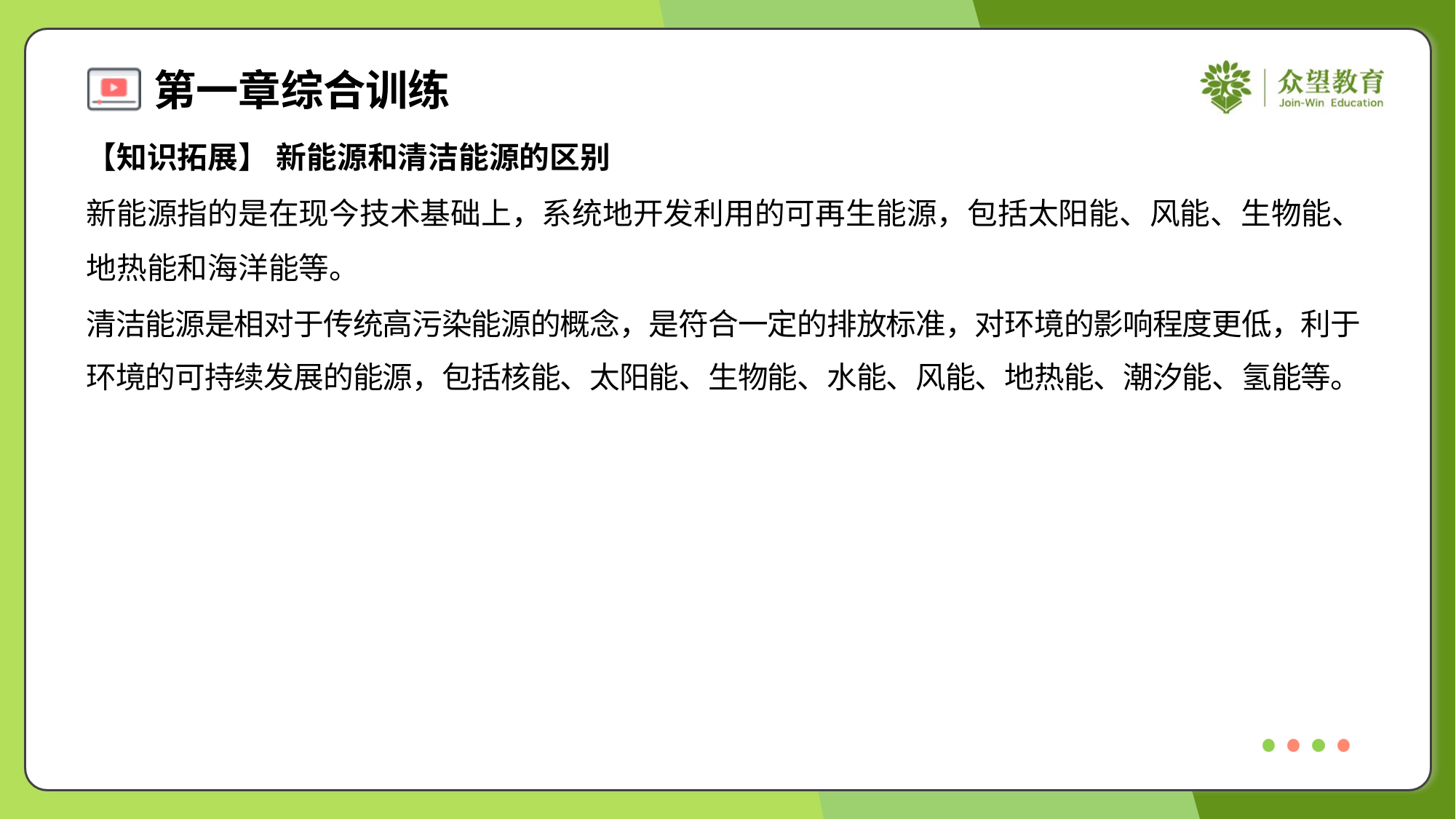

【知识拓展】 新能源和清洁能源的区别
新能源指的是在现今技术基础上，系统地开发利用的可再生能源，包括太阳能、风能、生物能、
地热能和海洋能等。
清洁能源是相对于传统高污染能源的概念，是符合一定的排放标准，对环境的影响程度更低，利于
环境的可持续发展的能源，包括核能、太阳能、生物能、水能、风能、地热能、潮汐能、氢能等。